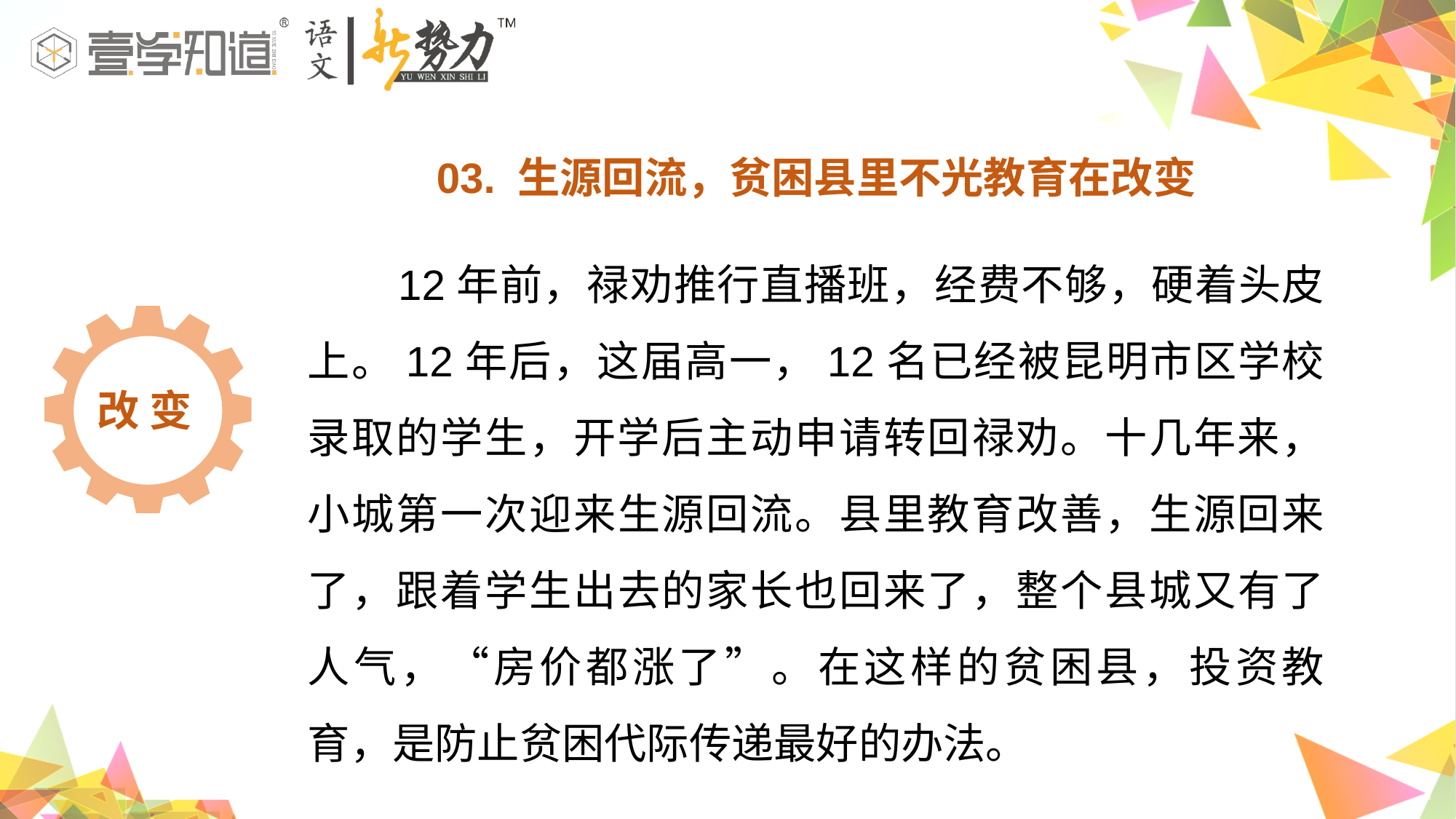

12年前，禄劝推行直播班，经费不够，硬着头皮上。12年后，这届高一，12名已经被昆明市区学校录取的学生，开学后主动申请转回禄劝。十几年来，小城第一次迎来生源回流。县里教育改善，生源回来了，跟着学生出去的家长也回来了，整个县城又有了人气，“房价都涨了”。在这样的贫困县，投资教育，是防止贫困代际传递最好的办法。
03. 生源回流，贫困县里不光教育在改变

改 变